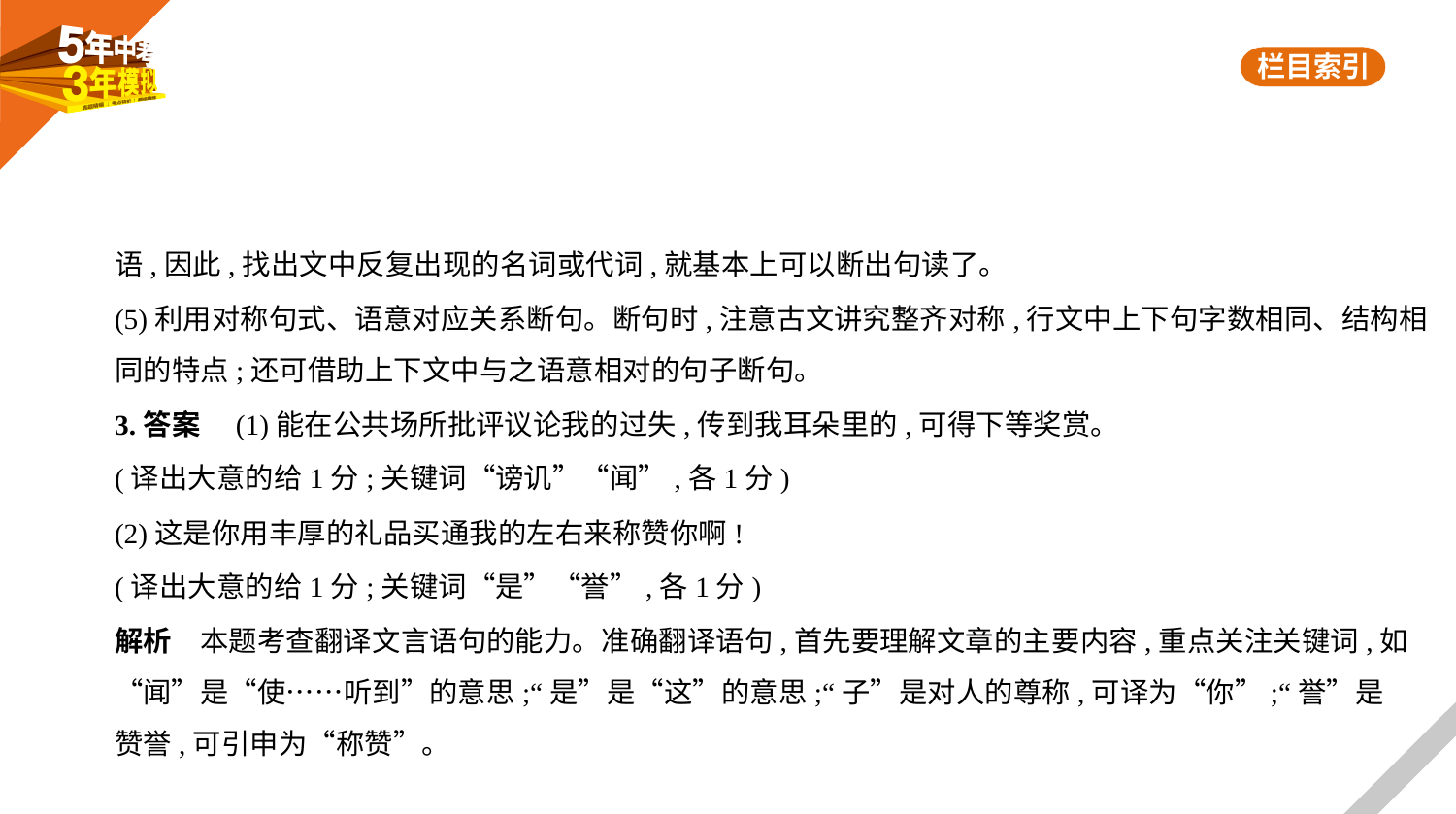

语,因此,找出文中反复出现的名词或代词,就基本上可以断出句读了。
(5)利用对称句式、语意对应关系断句。断句时,注意古文讲究整齐对称,行文中上下句字数相同、结构相
同的特点;还可借助上下文中与之语意相对的句子断句。
3.答案　(1)能在公共场所批评议论我的过失,传到我耳朵里的,可得下等奖赏。
(译出大意的给1分;关键词“谤讥”“闻”,各1分)
(2)这是你用丰厚的礼品买通我的左右来称赞你啊!
(译出大意的给1分;关键词“是”“誉”,各1分)
解析　本题考查翻译文言语句的能力。准确翻译语句,首先要理解文章的主要内容,重点关注关键词,如
“闻”是“使……听到”的意思;“是”是“这”的意思;“子”是对人的尊称,可译为“你”;“誉”是
赞誉,可引申为“称赞”。